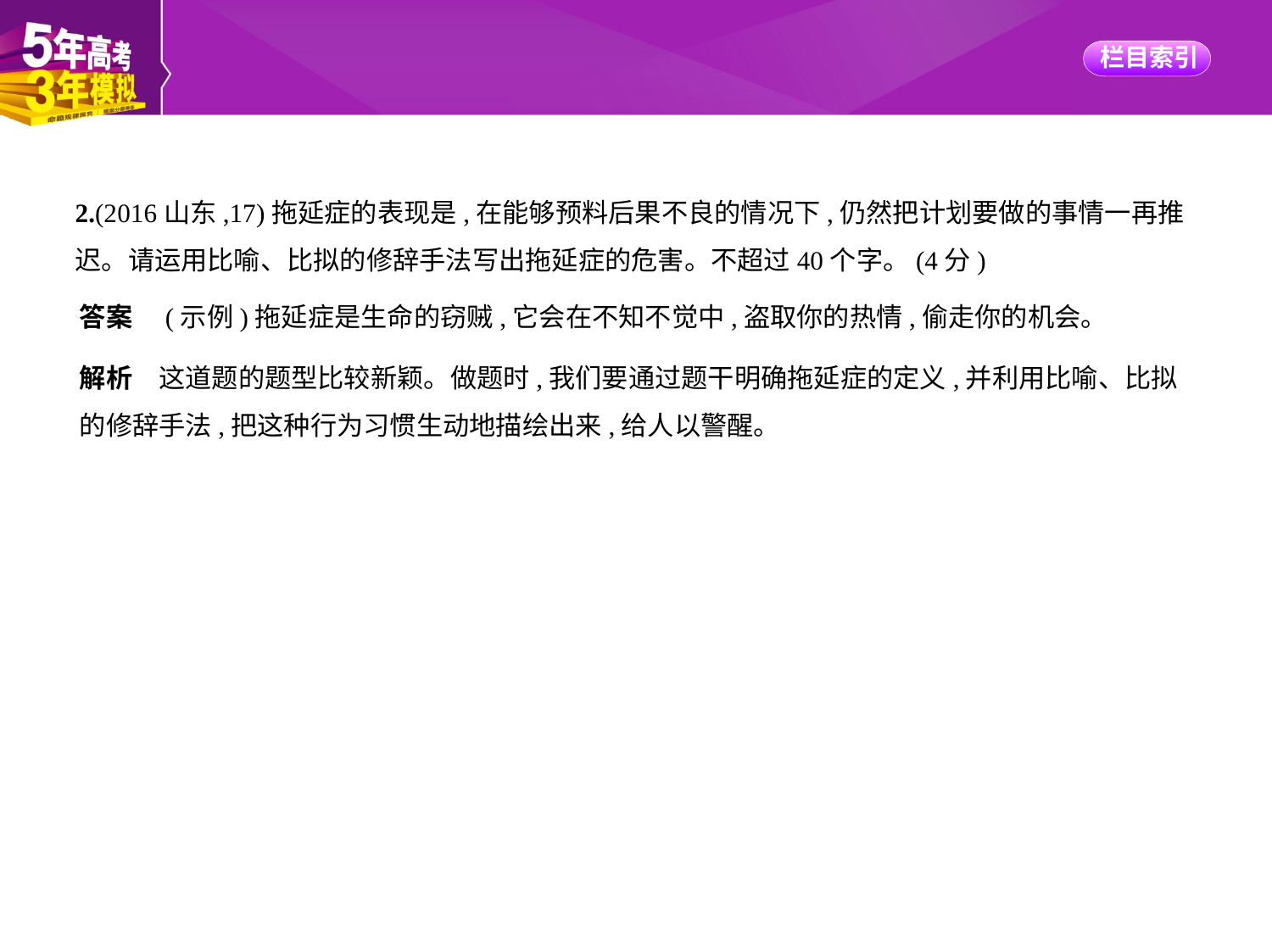

2.(2016山东,17)拖延症的表现是,在能够预料后果不良的情况下,仍然把计划要做的事情一再推
迟。请运用比喻、比拟的修辞手法写出拖延症的危害。不超过40个字。(4分)
答案　(示例)拖延症是生命的窃贼,它会在不知不觉中,盗取你的热情,偷走你的机会。
解析　这道题的题型比较新颖。做题时,我们要通过题干明确拖延症的定义,并利用比喻、比拟
的修辞手法,把这种行为习惯生动地描绘出来,给人以警醒。